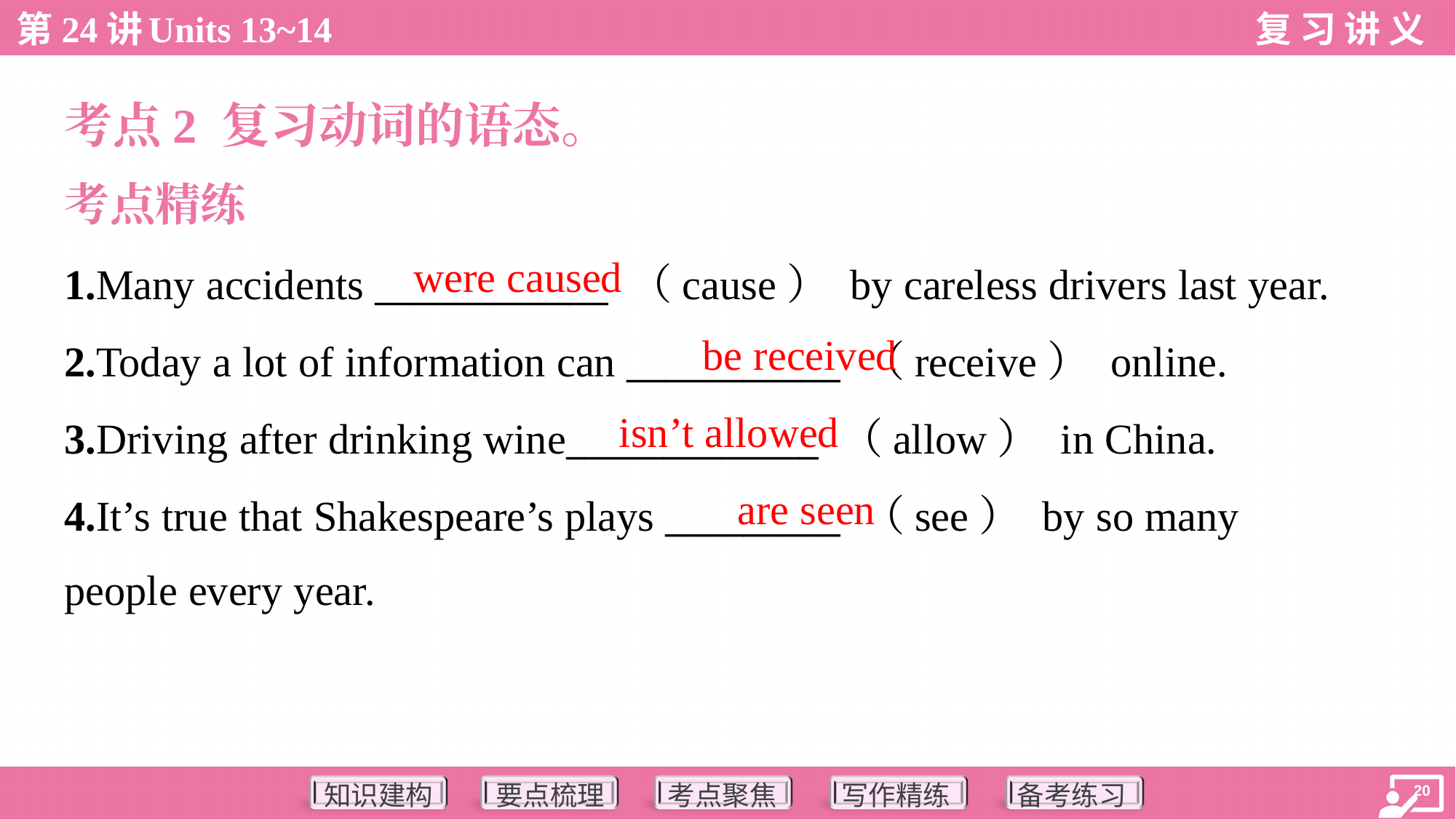

考点2 复习动词的语态。
考点精练
were caused
1.Many accidents ____________ （cause） by careless drivers last year.
2.Today a lot of information can ___________ （receive） online.
3.Driving after drinking wine_____________ （allow） in China.
4.It’s true that Shakespeare’s plays _________ （see） by so many
people every year.
be received
isn’t allowed
are seen